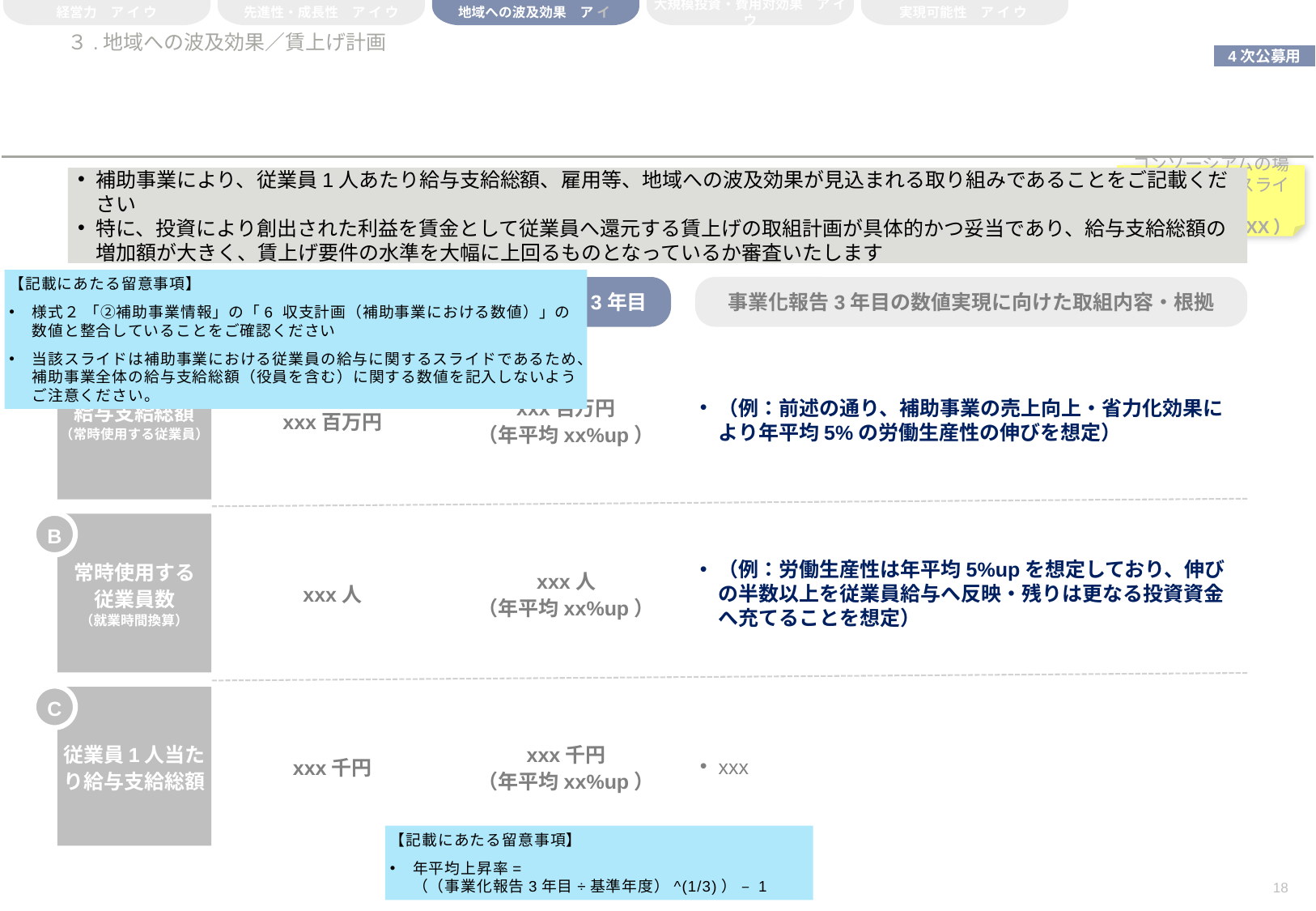

経営力　ア イ ウ
先進性・成長性　ア イ ウ
地域への波及効果　ア イ
大規模投資・費用対効果　ア イ ウ
実現可能性　ア イ ウ
# ３.地域への波及効果／賃上げ計画

コンソーシアムの場合、各社毎にスライド作成
（株式会社XXXX）
補助事業により、従業員1人あたり給与支給総額、雇用等、地域への波及効果が見込まれる取り組みであることをご記載ください
特に、投資により創出された利益を賃金として従業員へ還元する賃上げの取組計画が具体的かつ妥当であり、給与支給総額の増加額が大きく、賃上げ要件の水準を大幅に上回るものとなっているか審査いたします
【記載にあたる留意事項】
様式２ 「②補助事業情報」の「6 収支計画（補助事業における数値）」の数値と整合していることをご確認ください
当該スライドは補助事業における従業員の給与に関するスライドであるため、補助事業全体の給与支給総額（役員を含む）に関する数値を記入しないようご注意ください。
基準年度
事業化報告3年目
事業化報告3年目の数値実現に向けた取組内容・根拠
（例：前述の通り、補助事業の売上向上・省力化効果により年平均5%の労働生産性の伸びを想定）
A
給与支給総額
（常時使用する従業員）
xxx百万円
xxx百万円
（年平均xx%up）
B
常時使用する
従業員数
（就業時間換算）
xxx人
xxx人
（年平均xx%up）
（例：労働生産性は年平均5%upを想定しており、伸びの半数以上を従業員給与へ反映・残りは更なる投資資金へ充てることを想定）
C
従業員1人当たり給与支給総額
xxx千円
xxx千円
（年平均xx%up）
xxx
【記載にあたる留意事項】
年平均上昇率=
（（事業化報告3年目÷基準年度）^(1/3)） – 1